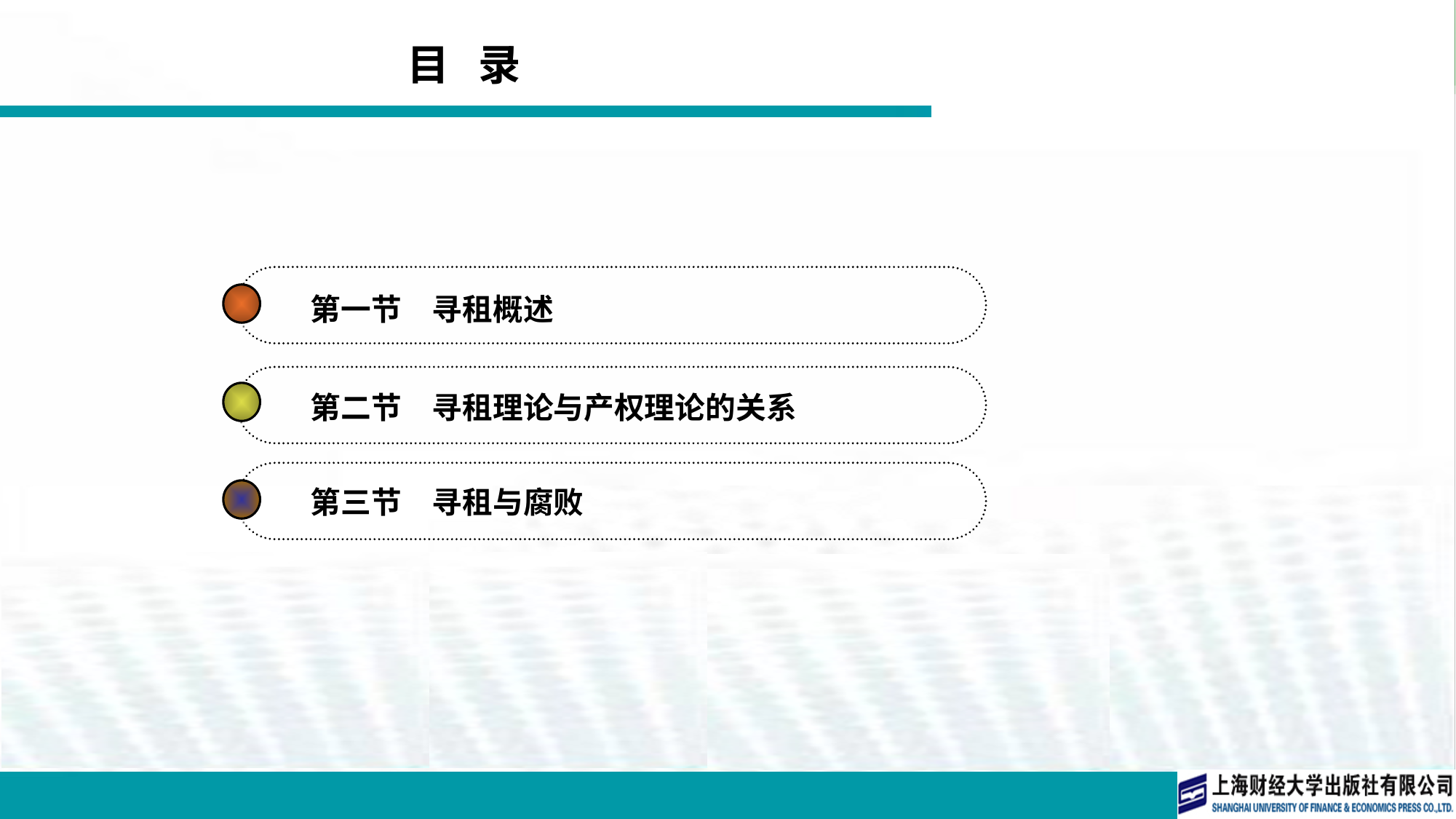

目   录

第一节　寻租概述

第二节　寻租理论与产权理论的关系

第三节　寻租与腐败